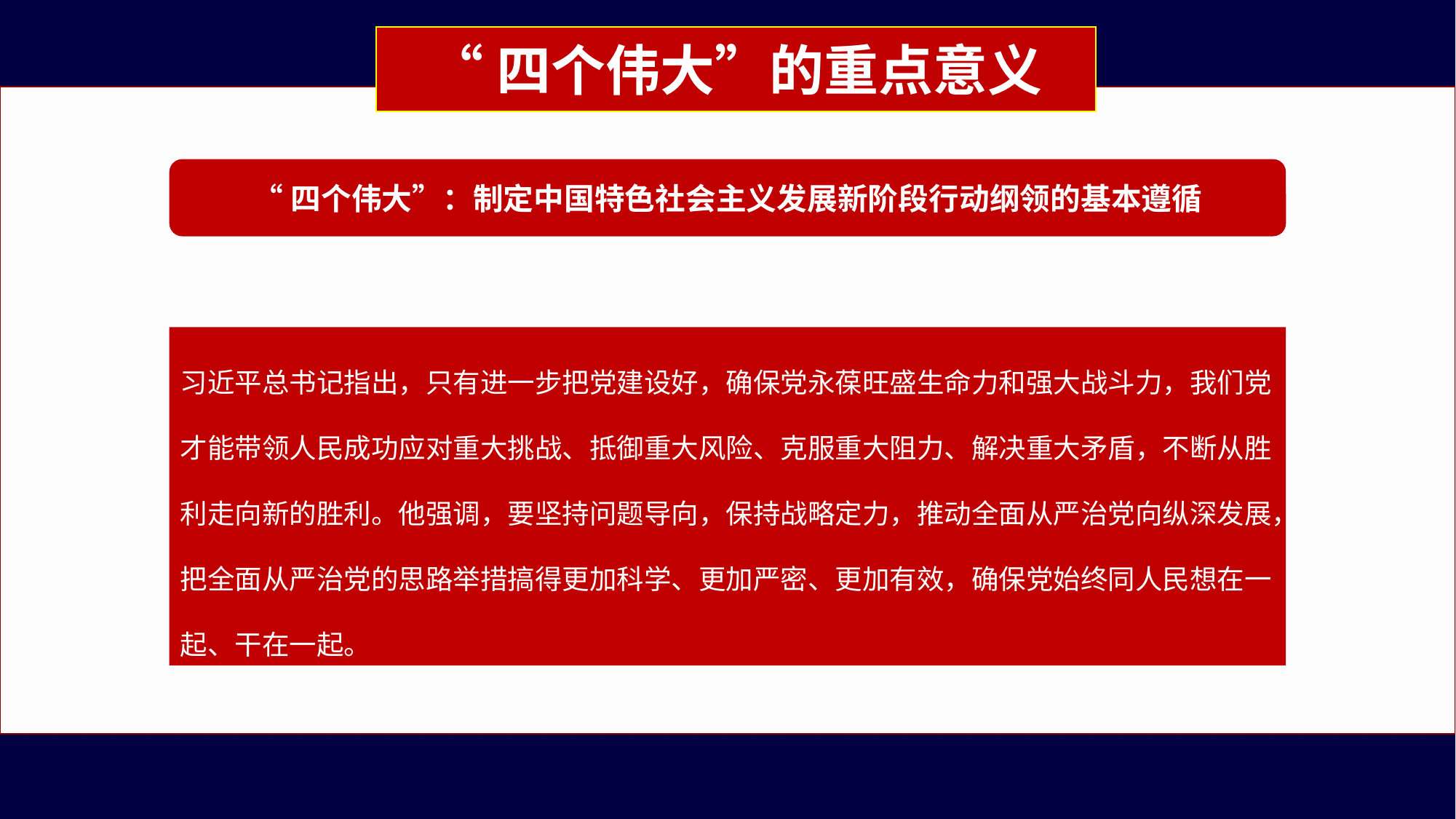

“四个伟大”的重点意义
“四个伟大”：制定中国特色社会主义发展新阶段行动纲领的基本遵循
习近平总书记指出，只有进一步把党建设好，确保党永葆旺盛生命力和强大战斗力，我们党才能带领人民成功应对重大挑战、抵御重大风险、克服重大阻力、解决重大矛盾，不断从胜利走向新的胜利。他强调，要坚持问题导向，保持战略定力，推动全面从严治党向纵深发展，把全面从严治党的思路举措搞得更加科学、更加严密、更加有效，确保党始终同人民想在一起、干在一起。